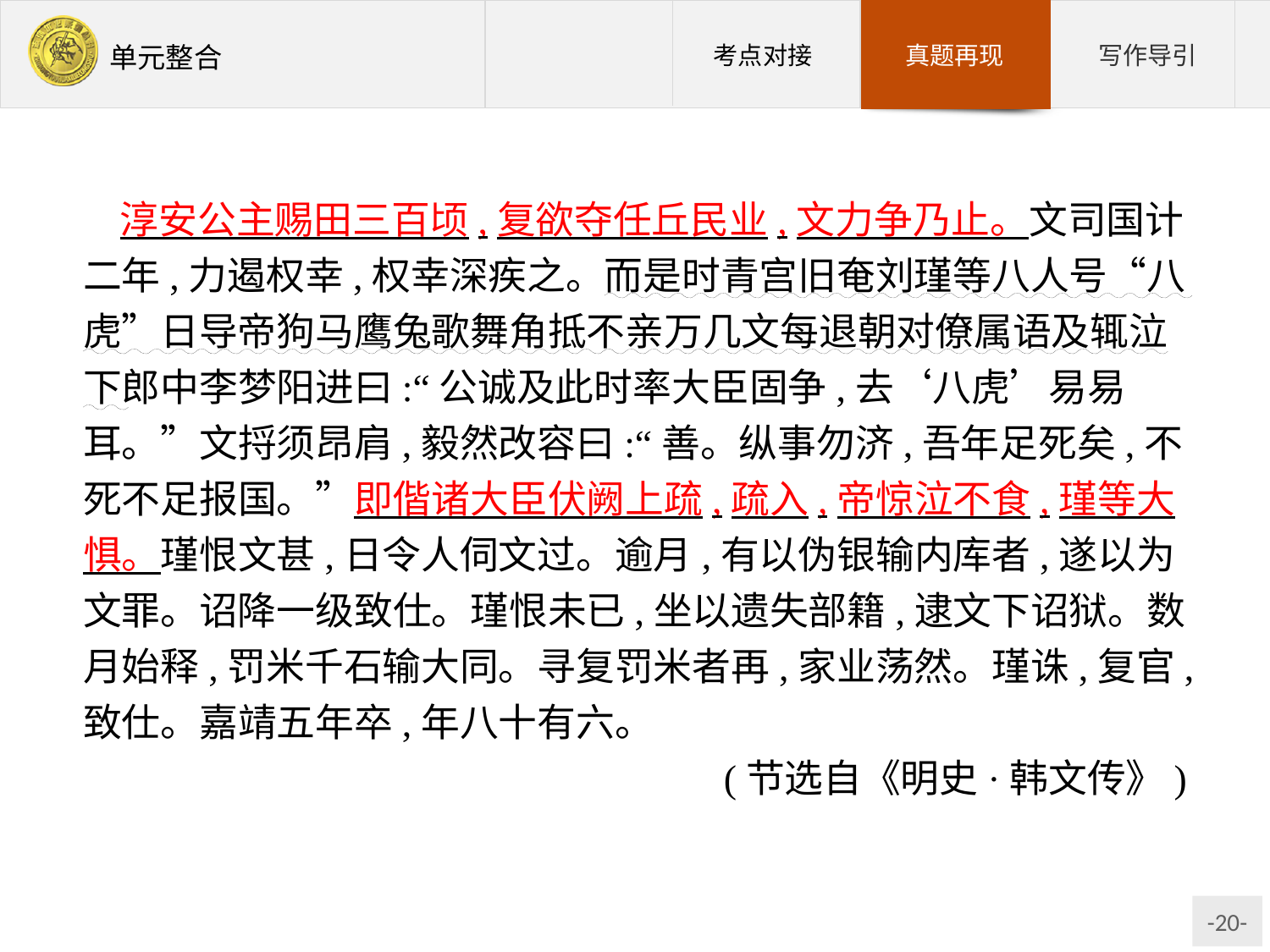

淳安公主赐田三百顷,复欲夺任丘民业,文力争乃止。文司国计二年,力遏权幸,权幸深疾之。而是时青宫旧奄刘瑾等八人号“八虎”日导帝狗马鹰兔歌舞角抵不亲万几文每退朝对僚属语及辄泣下郎中李梦阳进曰:“公诚及此时率大臣固争,去‘八虎’易易耳。”文捋须昂肩,毅然改容曰:“善。纵事勿济,吾年足死矣,不死不足报国。”即偕诸大臣伏阙上疏,疏入,帝惊泣不食,瑾等大惧。瑾恨文甚,日令人伺文过。逾月,有以伪银输内库者,遂以为文罪。诏降一级致仕。瑾恨未已,坐以遗失部籍,逮文下诏狱。数月始释,罚米千石输大同。寻复罚米者再,家业荡然。瑾诛,复官,致仕。嘉靖五年卒,年八十有六。
(节选自《明史·韩文传》)